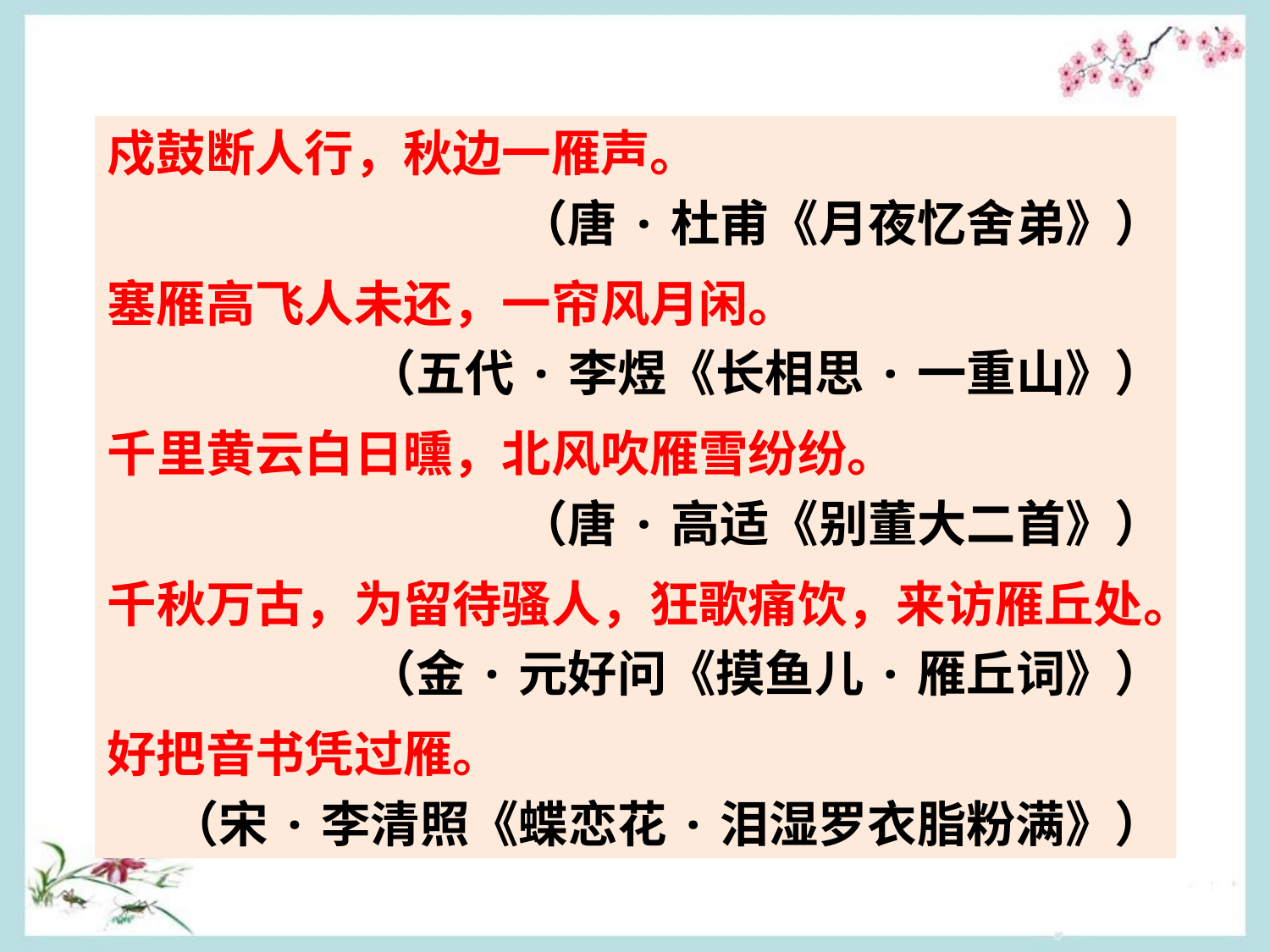

戍鼓断人行，秋边一雁声。
（唐·杜甫《月夜忆舍弟》）
塞雁高飞人未还，一帘风月闲。
（五代·李煜《长相思·一重山》）
千里黄云白日曛，北风吹雁雪纷纷。
（唐·高适《别董大二首》）
千秋万古，为留待骚人，狂歌痛饮，来访雁丘处。
（金·元好问《摸鱼儿·雁丘词》）
好把音书凭过雁。
（宋·李清照《蝶恋花·泪湿罗衣脂粉满》）